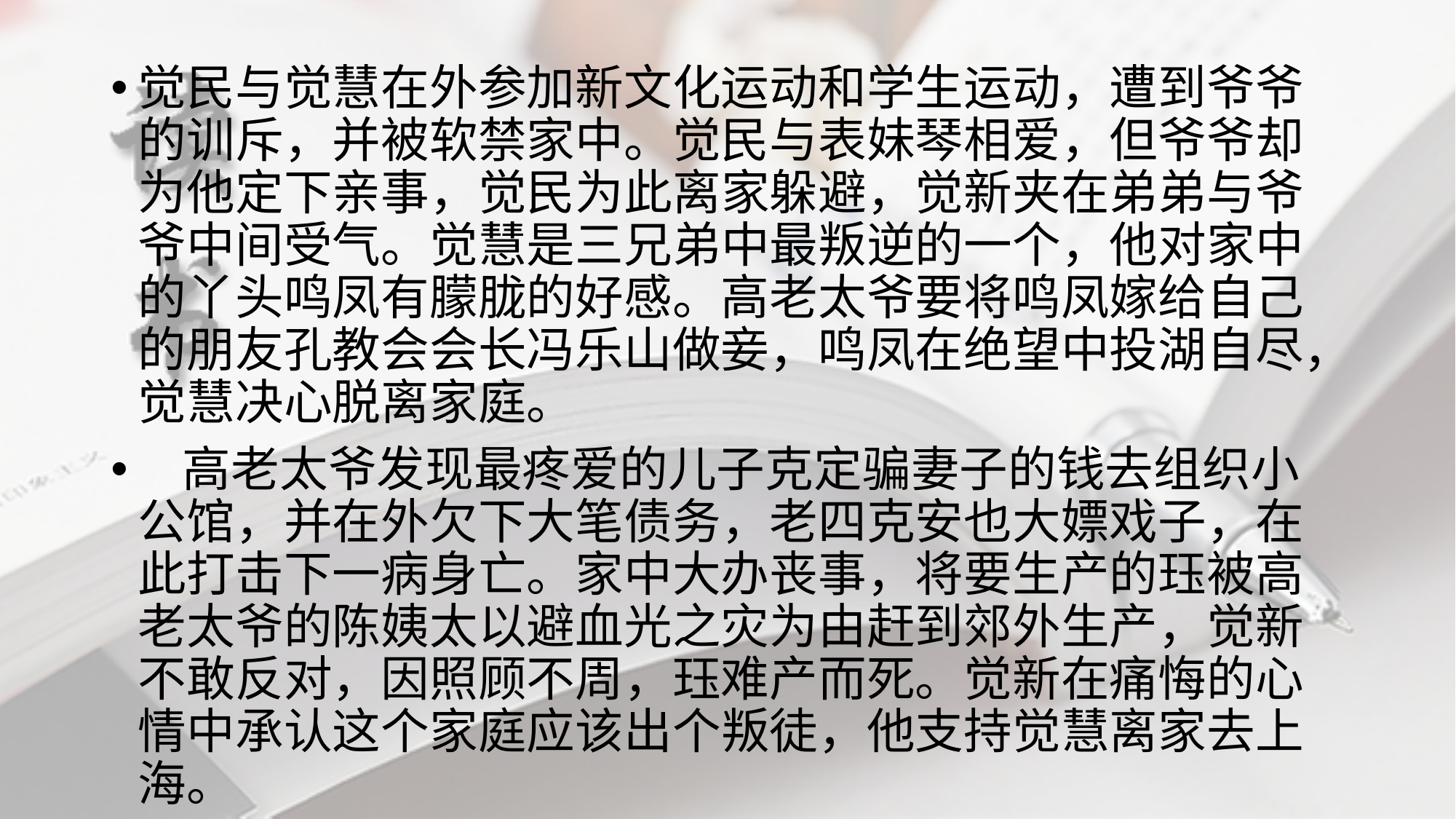

觉民与觉慧在外参加新文化运动和学生运动，遭到爷爷的训斥，并被软禁家中。觉民与表妹琴相爱，但爷爷却为他定下亲事，觉民为此离家躲避，觉新夹在弟弟与爷爷中间受气。觉慧是三兄弟中最叛逆的一个，他对家中的丫头鸣凤有朦胧的好感。高老太爷要将鸣凤嫁给自己的朋友孔教会会长冯乐山做妾，鸣凤在绝望中投湖自尽，觉慧决心脱离家庭。
   高老太爷发现最疼爱的儿子克定骗妻子的钱去组织小公馆，并在外欠下大笔债务，老四克安也大嫖戏子，在此打击下一病身亡。家中大办丧事，将要生产的珏被高老太爷的陈姨太以避血光之灾为由赶到郊外生产，觉新不敢反对，因照顾不周，珏难产而死。觉新在痛悔的心情中承认这个家庭应该出个叛徒，他支持觉慧离家去上海。